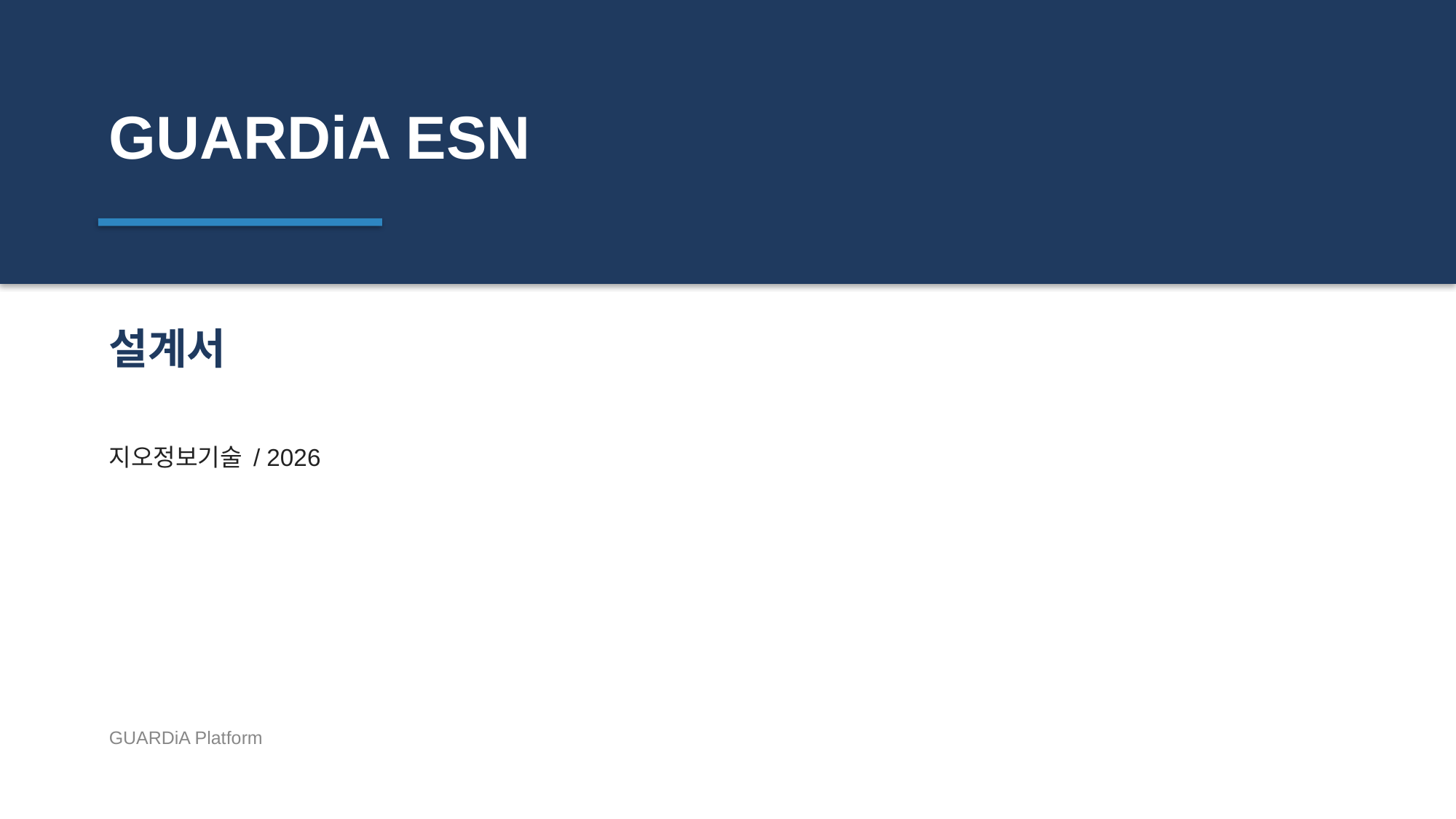

GUARDiA ESN

설계서
지오정보기술 / 2026
GUARDiA Platform